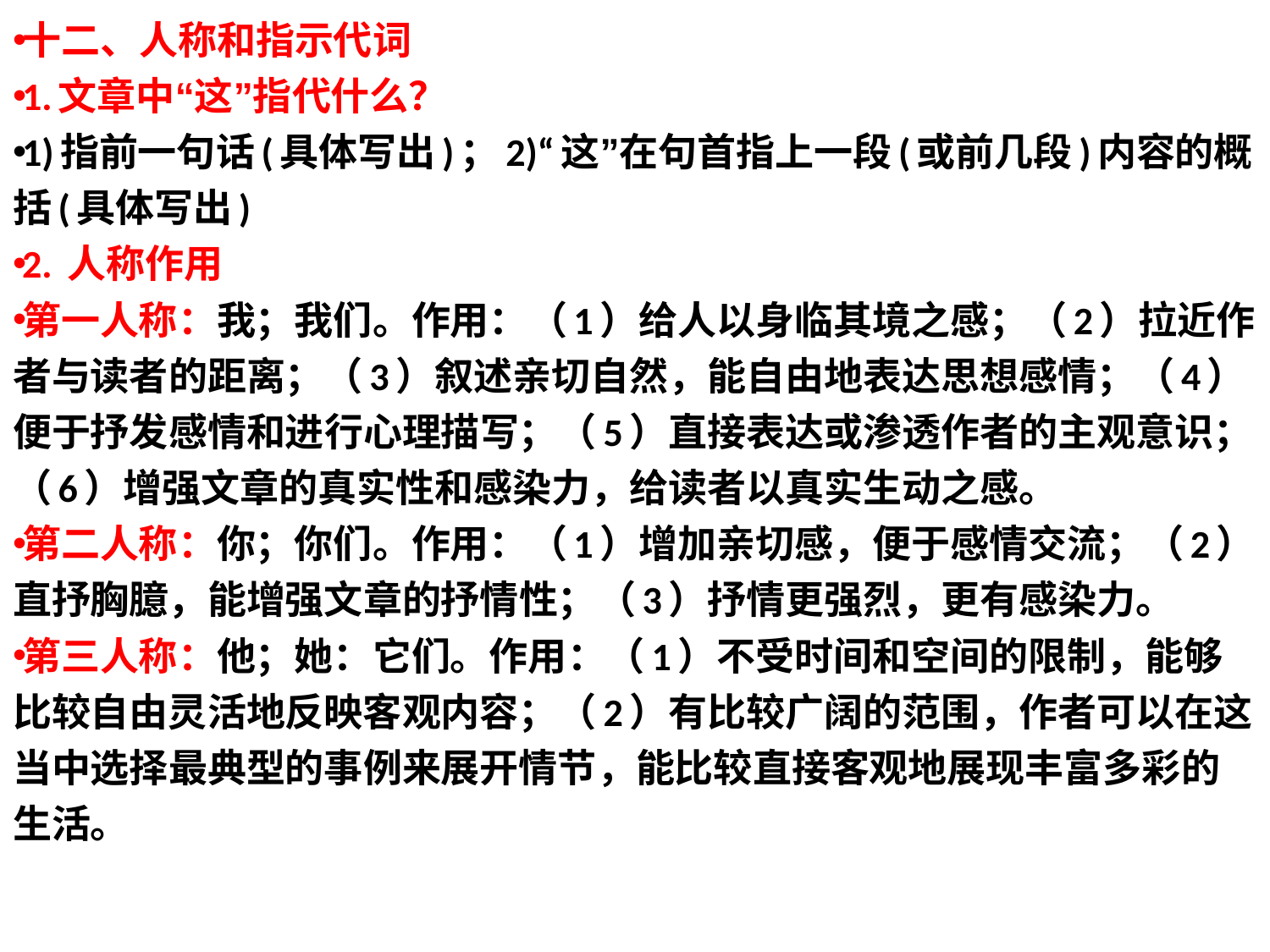

十二、人称和指示代词
1.文章中“这”指代什么？
1)指前一句话(具体写出)；2)“这”在句首指上一段(或前几段)内容的概括(具体写出)
2. 人称作用
第一人称：我；我们。作用：（1）给人以身临其境之感；（2）拉近作者与读者的距离；（3）叙述亲切自然，能自由地表达思想感情；（4）便于抒发感情和进行心理描写；（5）直接表达或渗透作者的主观意识；（6）增强文章的真实性和感染力，给读者以真实生动之感。
第二人称：你；你们。作用：（1）增加亲切感，便于感情交流；（2）直抒胸臆，能增强文章的抒情性；（3）抒情更强烈，更有感染力。
第三人称：他；她：它们。作用：（1）不受时间和空间的限制，能够比较自由灵活地反映客观内容；（2）有比较广阔的范围，作者可以在这当中选择最典型的事例来展开情节，能比较直接客观地展现丰富多彩的生活。

#